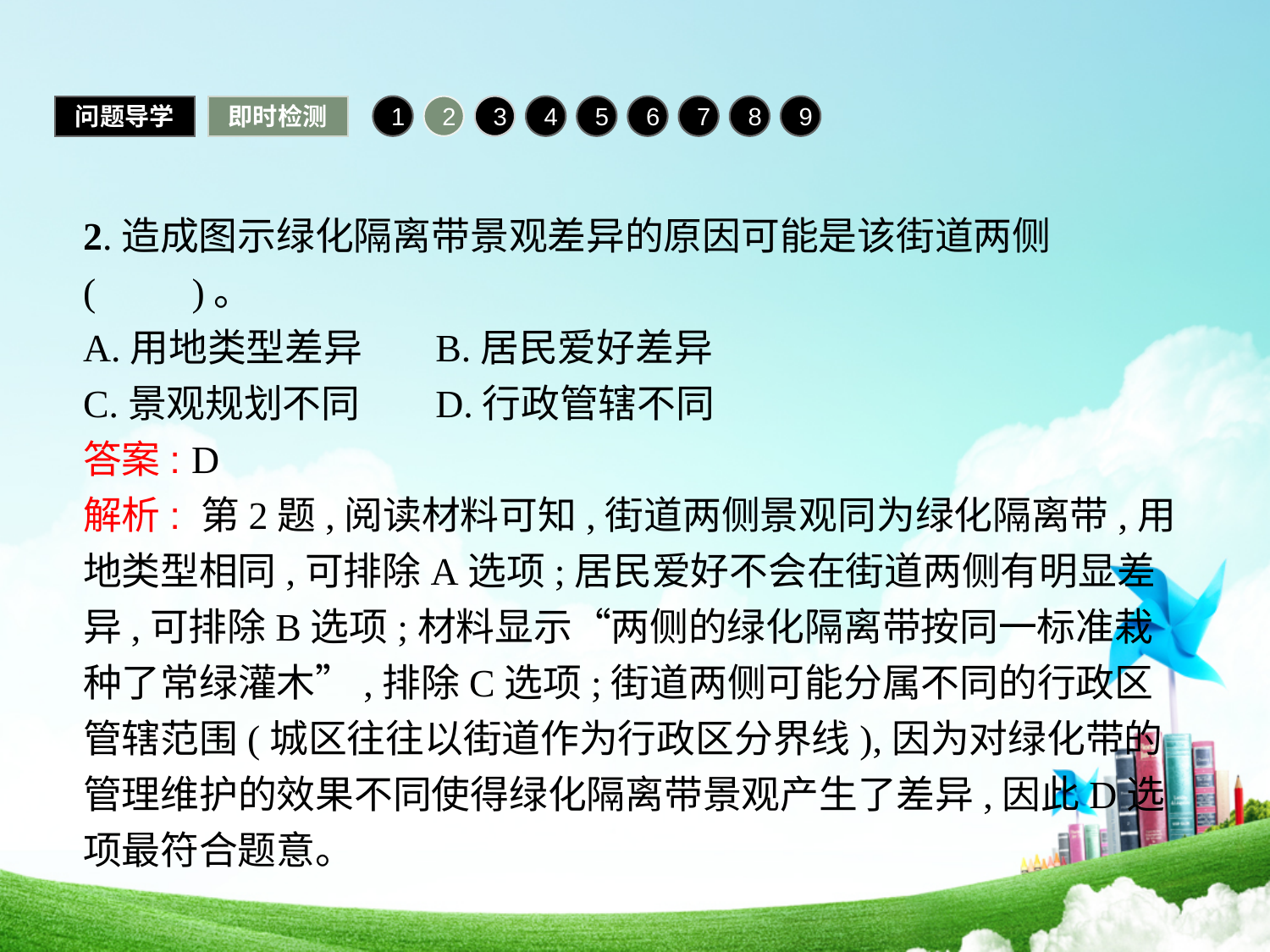

问题导学
即时检测
1
2
3
4
5
6
7
8
9
2.造成图示绿化隔离带景观差异的原因可能是该街道两侧(　　)。
A.用地类型差异	B.居民爱好差异
C.景观规划不同	D.行政管辖不同
答案: D
解析: 第2题,阅读材料可知,街道两侧景观同为绿化隔离带,用地类型相同,可排除A选项;居民爱好不会在街道两侧有明显差异,可排除B选项;材料显示“两侧的绿化隔离带按同一标准栽种了常绿灌木”,排除C选项;街道两侧可能分属不同的行政区管辖范围(城区往往以街道作为行政区分界线),因为对绿化带的管理维护的效果不同使得绿化隔离带景观产生了差异,因此D选项最符合题意。